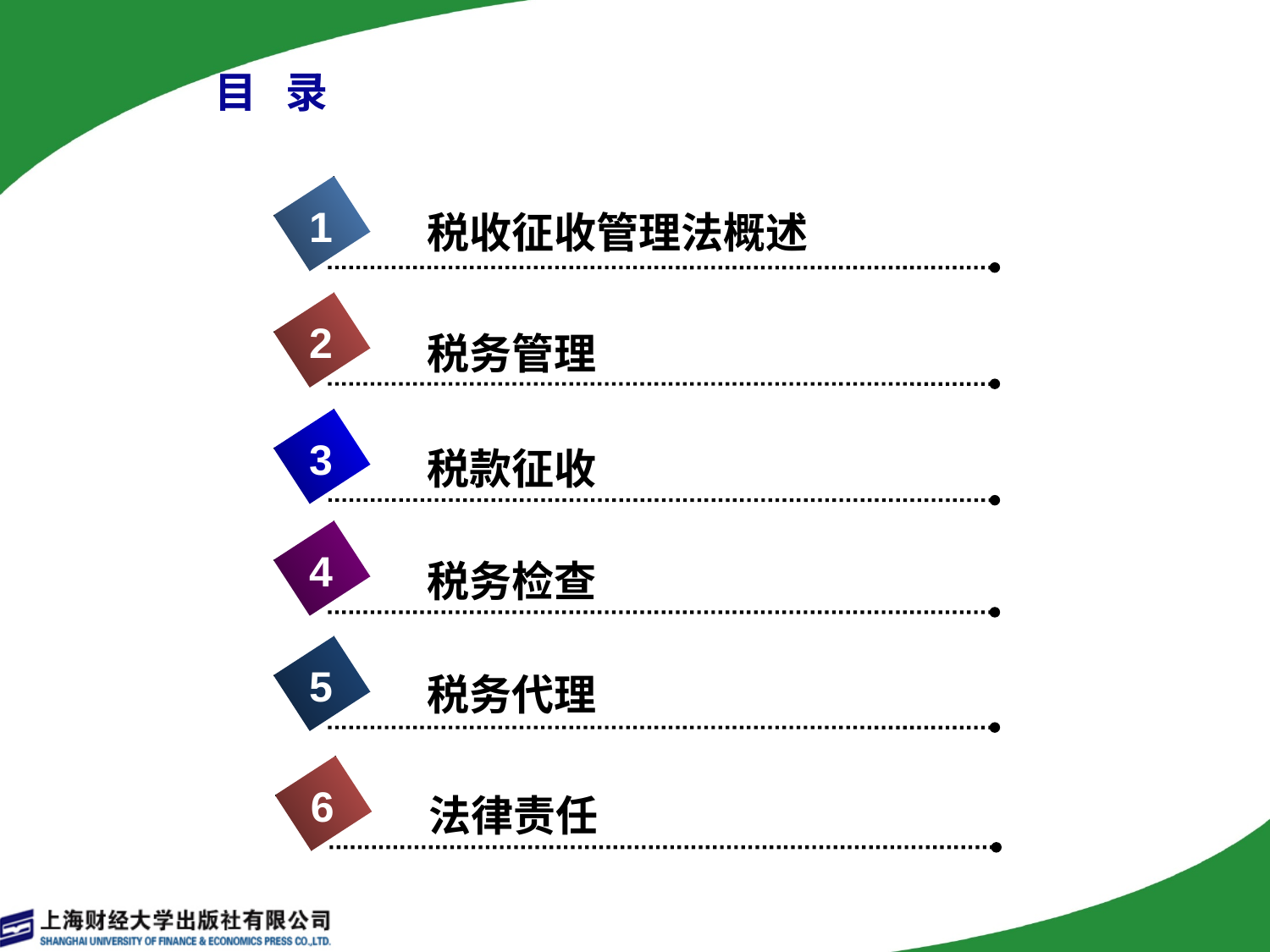

# 目   录

1
税收征收管理法概述

2
税务管理

3
税款征收

4
税务检查

5
税务代理

6
法律责任